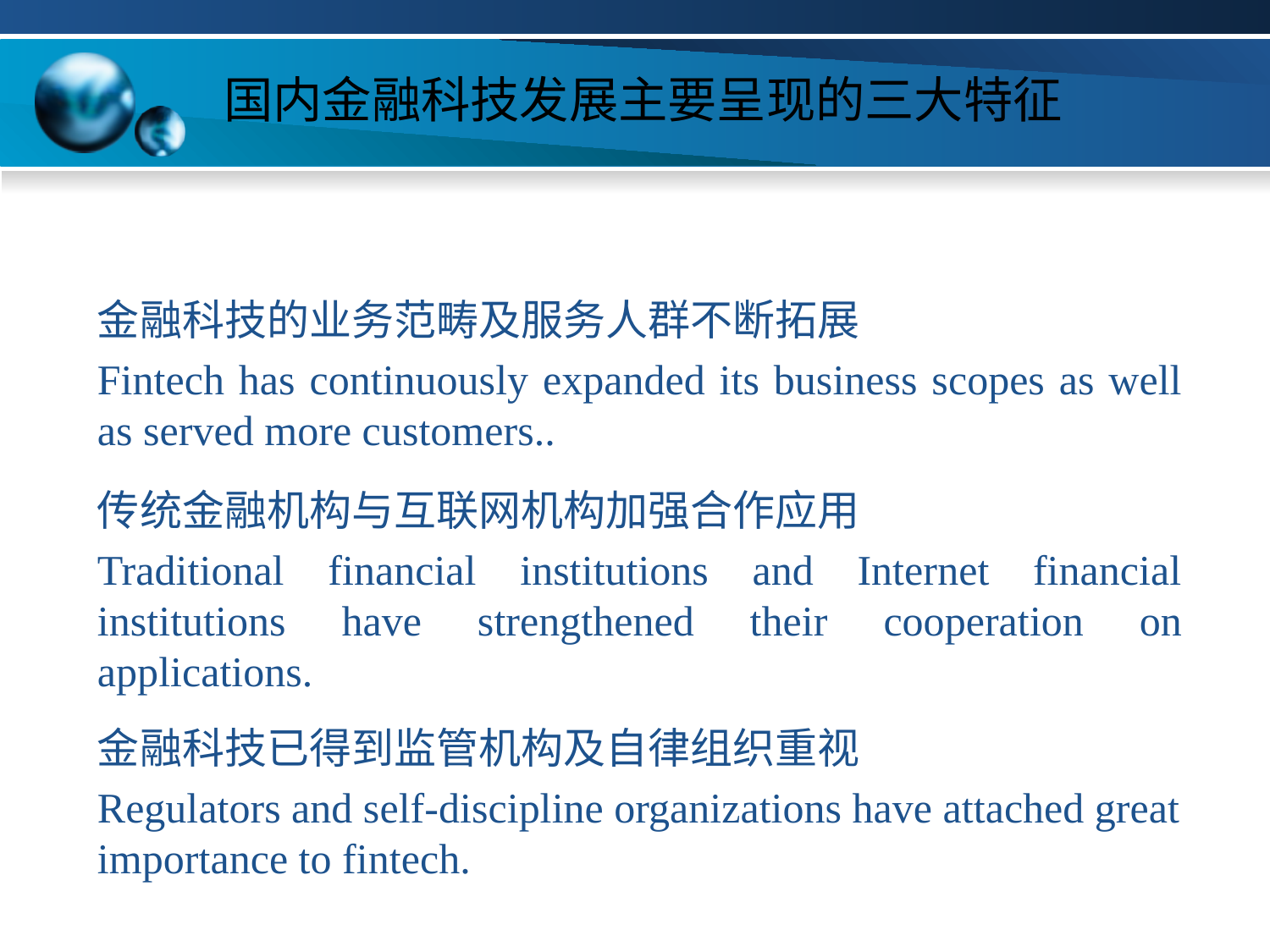

# 国内金融科技发展主要呈现的三大特征
金融科技的业务范畴及服务人群不断拓展
Fintech has continuously expanded its business scopes as well as served more customers..
传统金融机构与互联网机构加强合作应用
Traditional financial institutions and Internet financial institutions have strengthened their cooperation on applications.
金融科技已得到监管机构及自律组织重视
Regulators and self-discipline organizations have attached great importance to fintech.